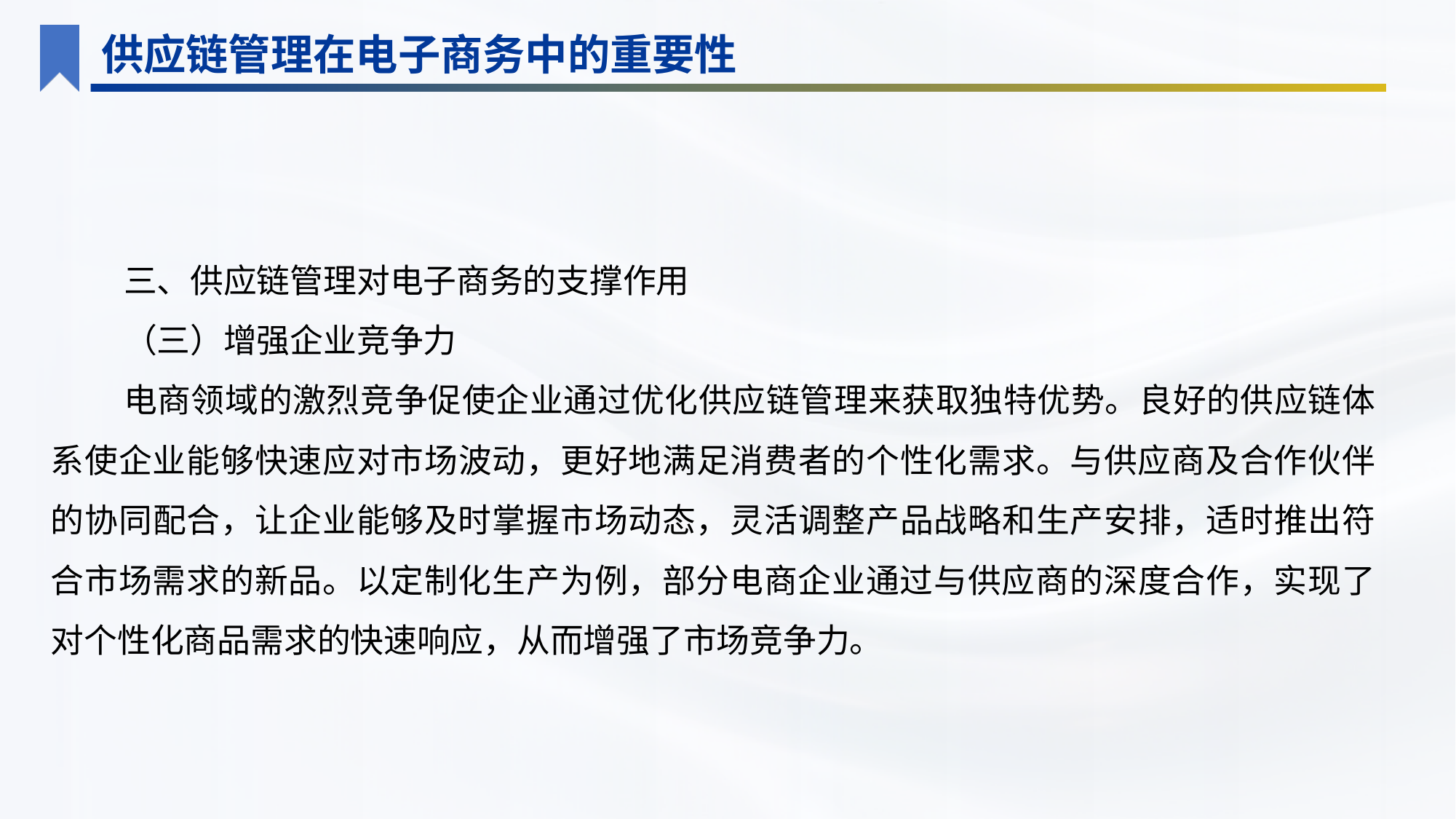

供应链管理在电子商务中的重要性
三、供应链管理对电子商务的支撑作用
（三）增强企业竞争力
电商领域的激烈竞争促使企业通过优化供应链管理来获取独特优势。良好的供应链体系使企业能够快速应对市场波动，更好地满足消费者的个性化需求。与供应商及合作伙伴的协同配合，让企业能够及时掌握市场动态，灵活调整产品战略和生产安排，适时推出符合市场需求的新品。以定制化生产为例，部分电商企业通过与供应商的深度合作，实现了对个性化商品需求的快速响应，从而增强了市场竞争力。